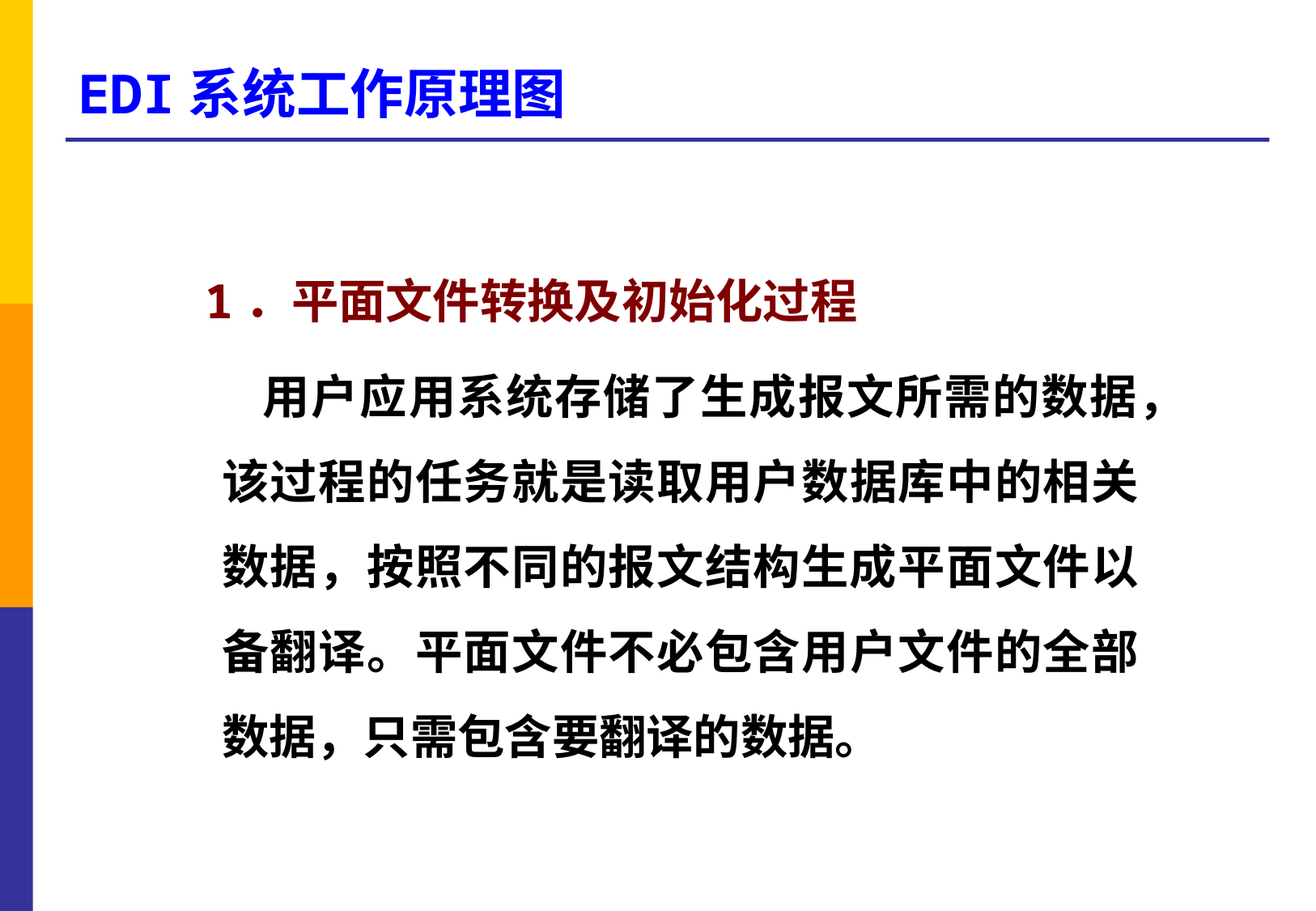

# EDI系统工作原理图
 1．平面文件转换及初始化过程
      用户应用系统存储了生成报文所需的数据，该过程的任务就是读取用户数据库中的相关数据，按照不同的报文结构生成平面文件以备翻译。平面文件不必包含用户文件的全部数据，只需包含要翻译的数据。